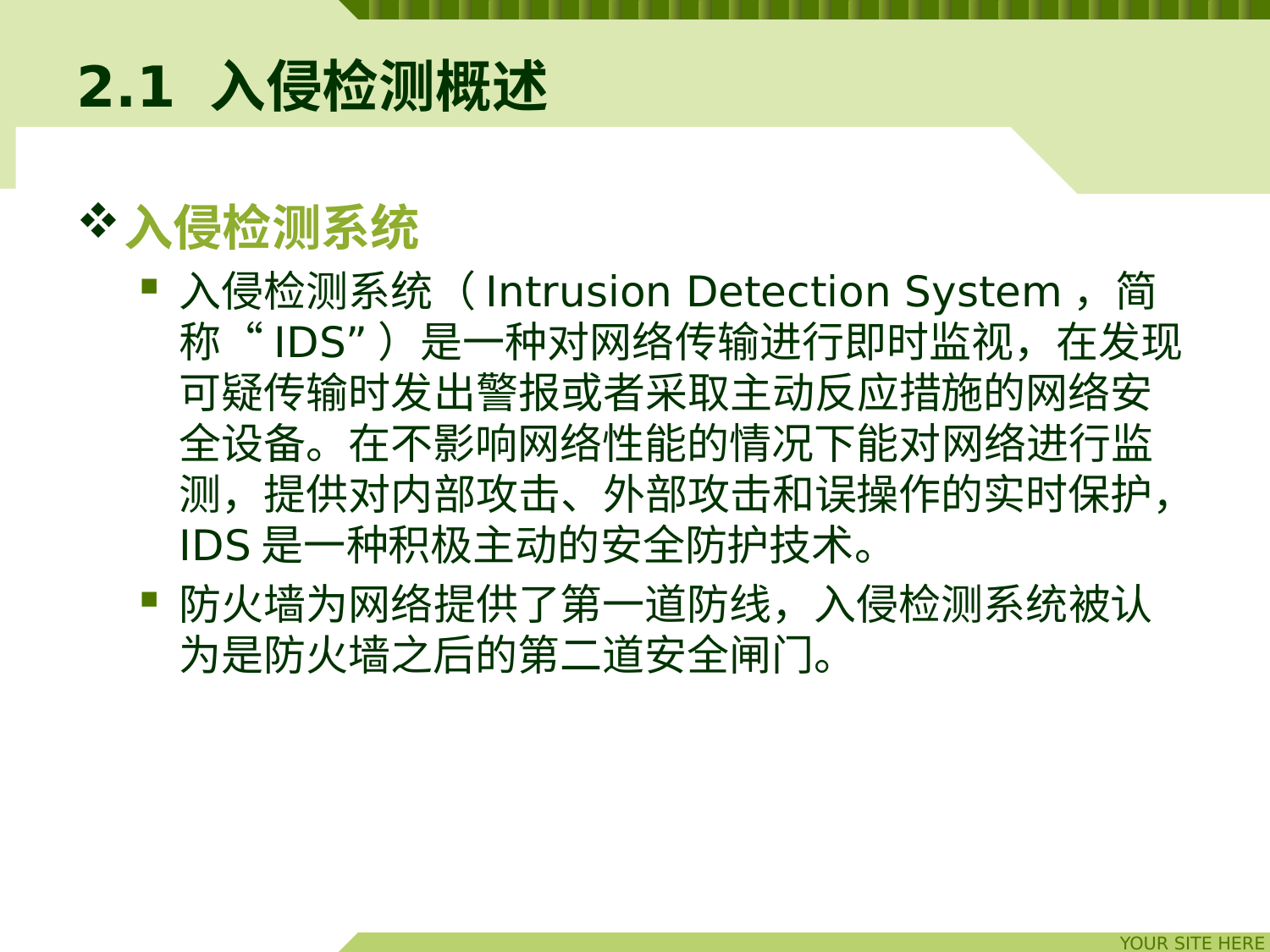

# 2.1 入侵检测概述
入侵检测系统
入侵检测系统（Intrusion Detection System，简称“IDS”）是一种对网络传输进行即时监视，在发现可疑传输时发出警报或者采取主动反应措施的网络安全设备。在不影响网络性能的情况下能对网络进行监测，提供对内部攻击、外部攻击和误操作的实时保护，IDS是一种积极主动的安全防护技术。
防火墙为网络提供了第一道防线，入侵检测系统被认为是防火墙之后的第二道安全闸门。